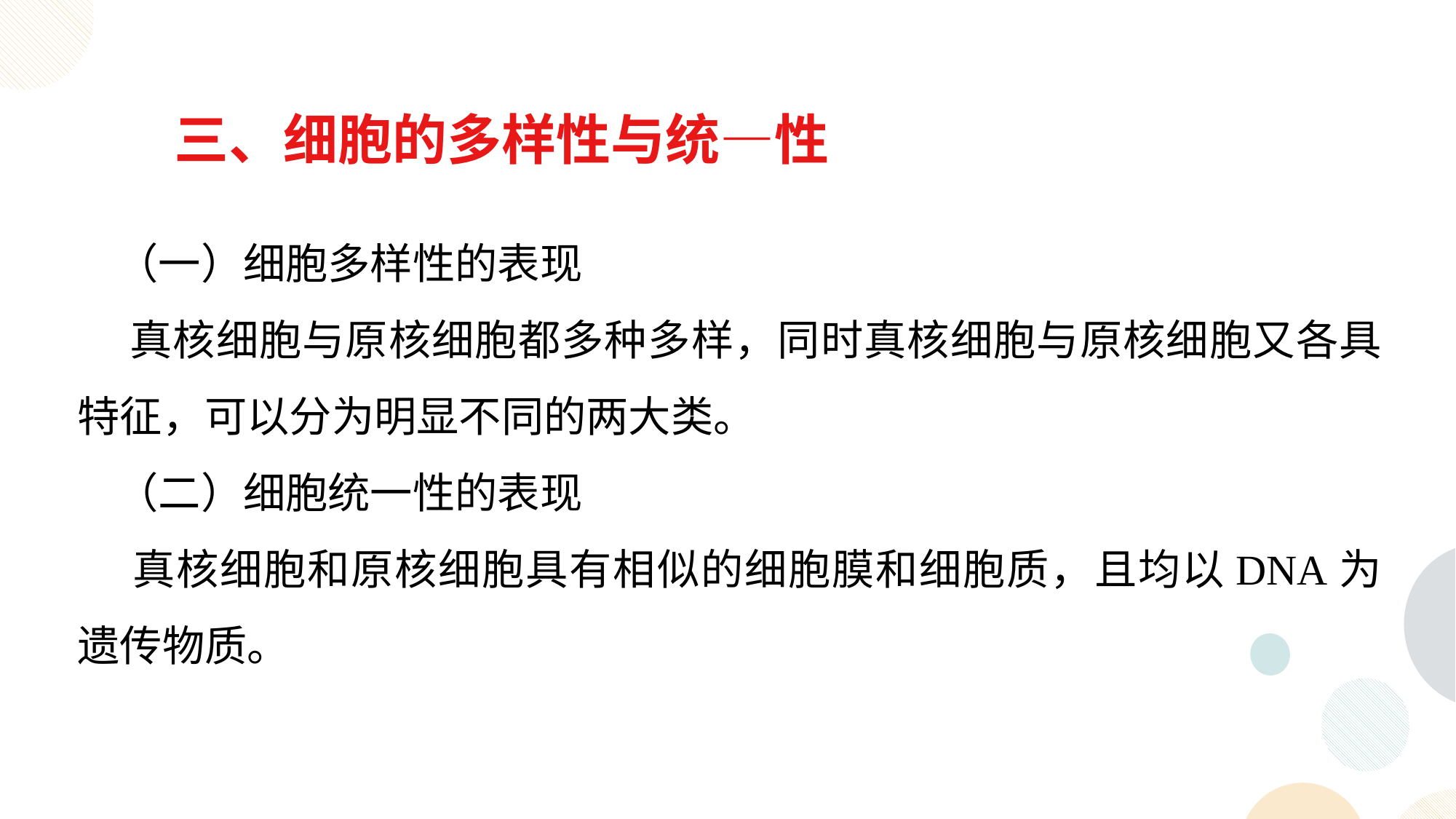

三、细胞的多样性与统—性
   （一）细胞多样性的表现
    真核细胞与原核细胞都多种多样，同时真核细胞与原核细胞又各具特征，可以分为明显不同的两大类。
   （二）细胞统一性的表现
    真核细胞和原核细胞具有相似的细胞膜和细胞质，且均以DNA为遗传物质。